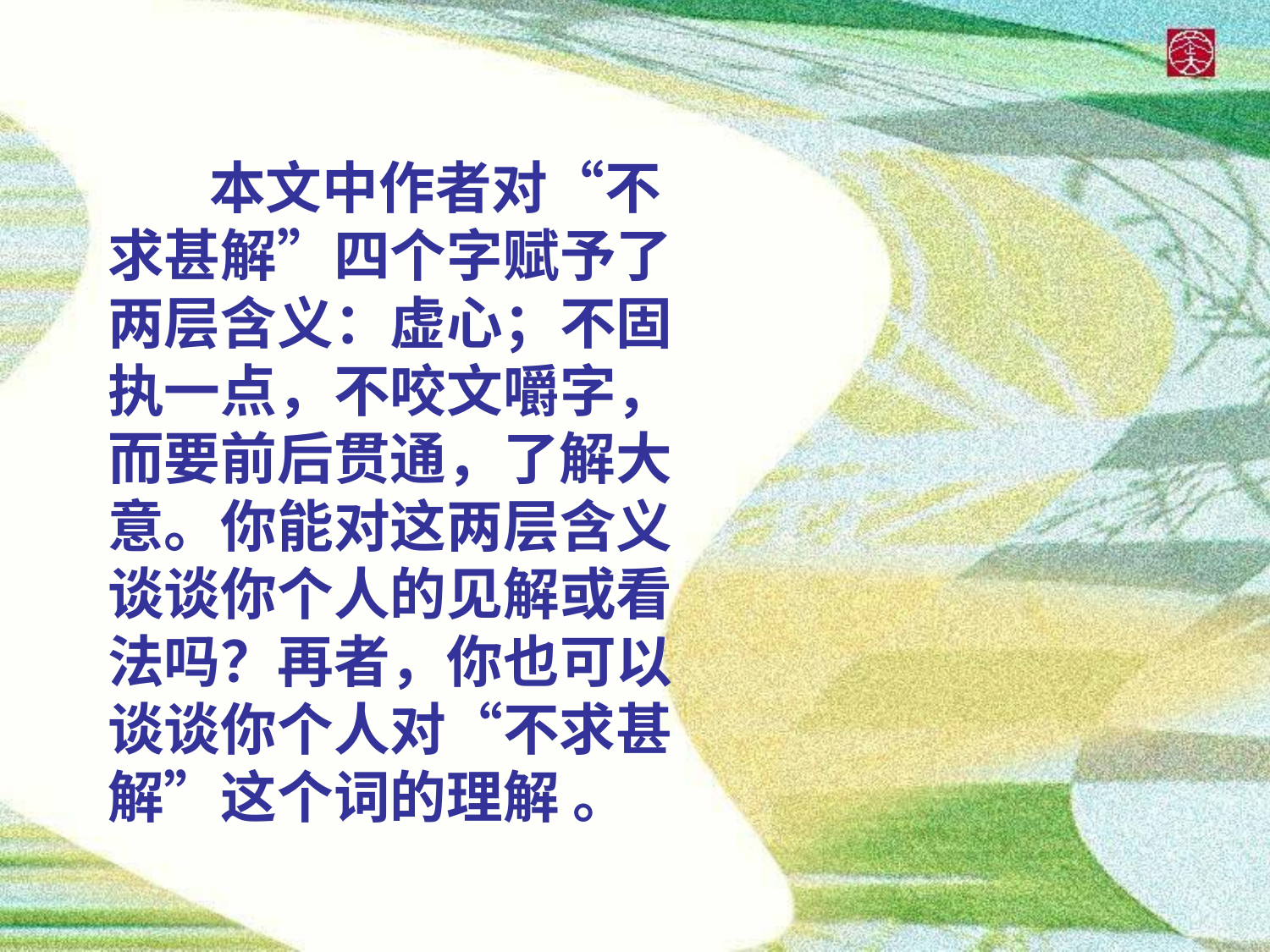

本文中作者对“不求甚解”四个字赋予了两层含义：虚心；不固执一点，不咬文嚼字，而要前后贯通，了解大意。你能对这两层含义谈谈你个人的见解或看法吗？再者，你也可以谈谈你个人对“不求甚解”这个词的理解 。